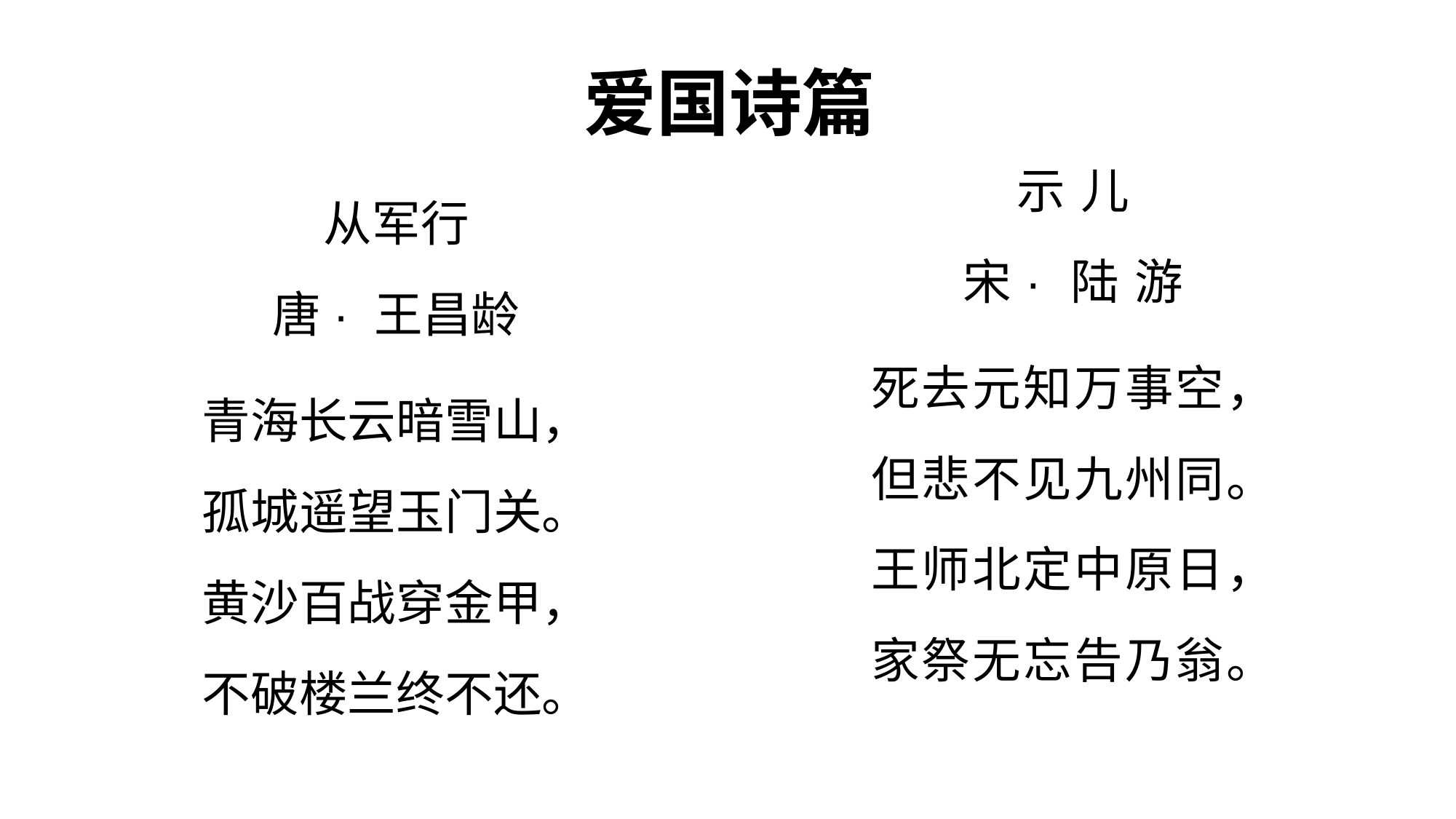

#
爱国诗篇
示 儿
宋· 陆 游
死去元知万事空，
但悲不见九州同。
王师北定中原日，
家祭无忘告乃翁。
从军行
唐· 王昌龄
青海长云暗雪山，
孤城遥望玉门关。
黄沙百战穿金甲，
不破楼兰终不还。